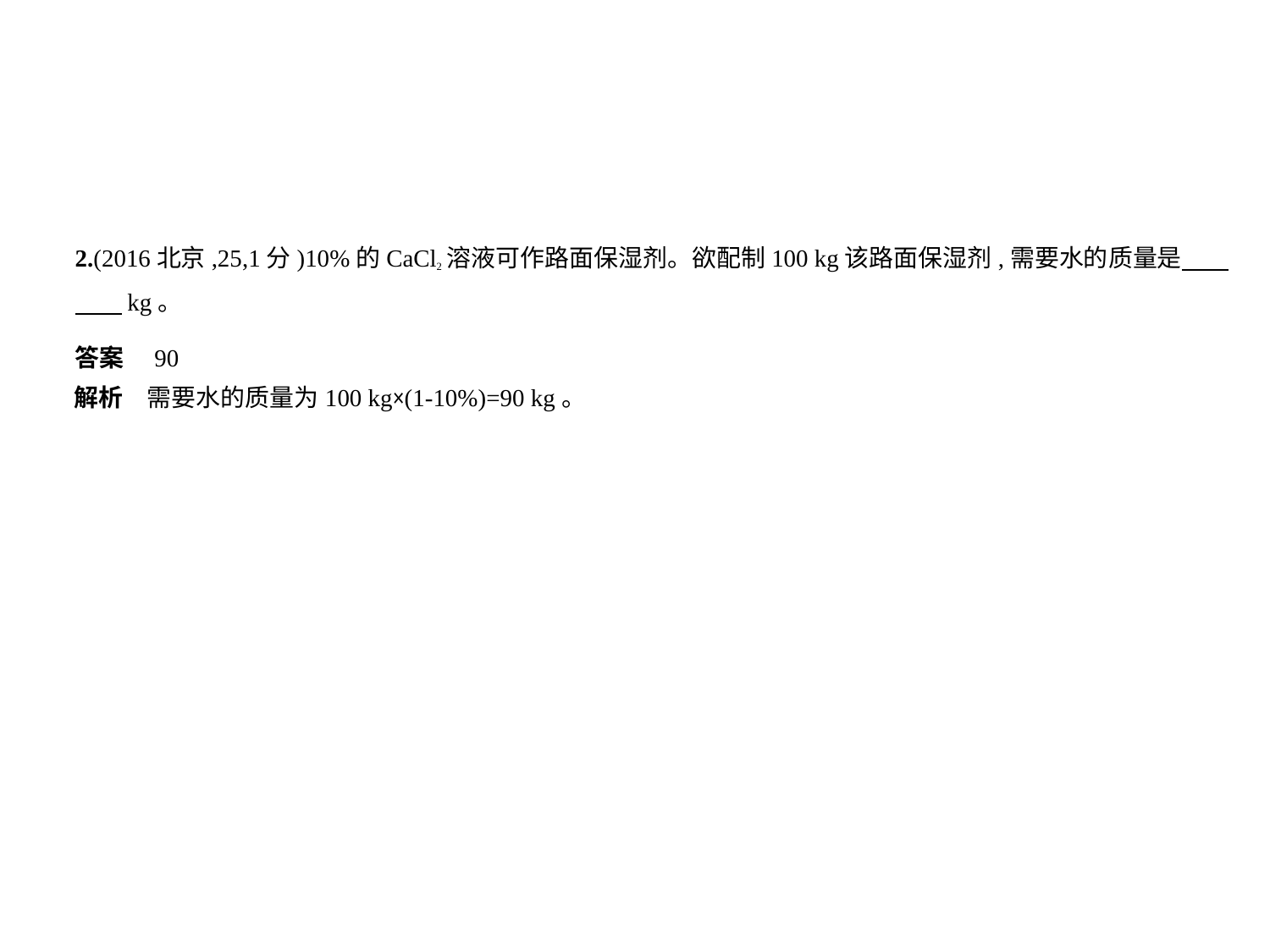

2.(2016北京,25,1分)10%的CaCl2溶液可作路面保湿剂。欲配制100 kg该路面保湿剂,需要水的质量是　    
　    kg。
答案　90
解析　需要水的质量为100 kg×(1-10%)=90 kg。